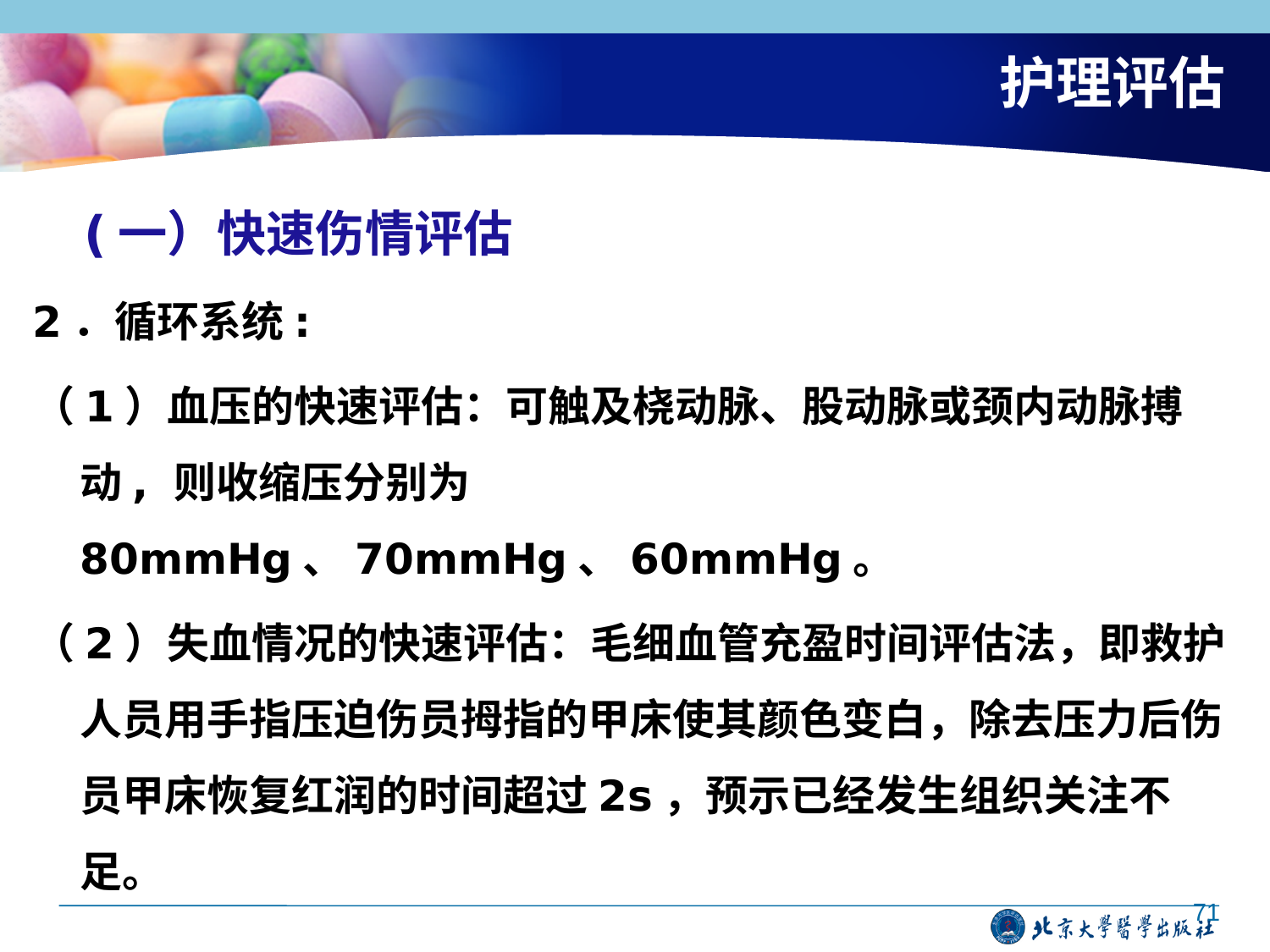

# 护理评估
   (一）快速伤情评估
2．循环系统:
（1）血压的快速评估：可触及桡动脉、股动脉或颈内动脉搏动, 则收缩压分别为80mmHg、70mmHg、60mmHg。
（2）失血情况的快速评估：毛细血管充盈时间评估法，即救护人员用手指压迫伤员拇指的甲床使其颜色变白，除去压力后伤员甲床恢复红润的时间超过2s，预示已经发生组织关注不足。

71